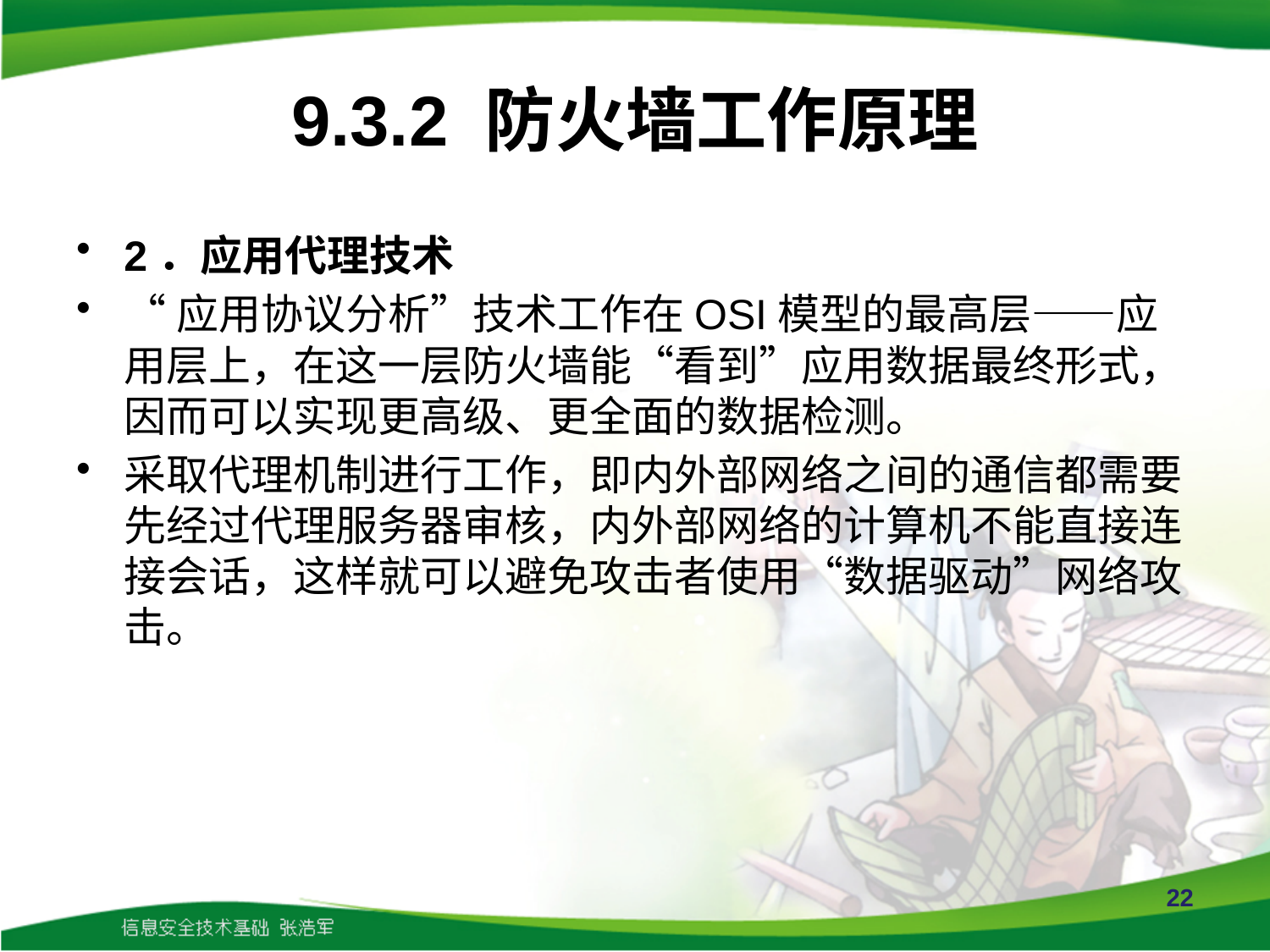

# 9.3.2 防火墙工作原理
2．应用代理技术
“应用协议分析”技术工作在OSI模型的最高层——应用层上，在这一层防火墙能“看到”应用数据最终形式，因而可以实现更高级、更全面的数据检测。
采取代理机制进行工作，即内外部网络之间的通信都需要先经过代理服务器审核，内外部网络的计算机不能直接连接会话，这样就可以避免攻击者使用“数据驱动”网络攻击。
22